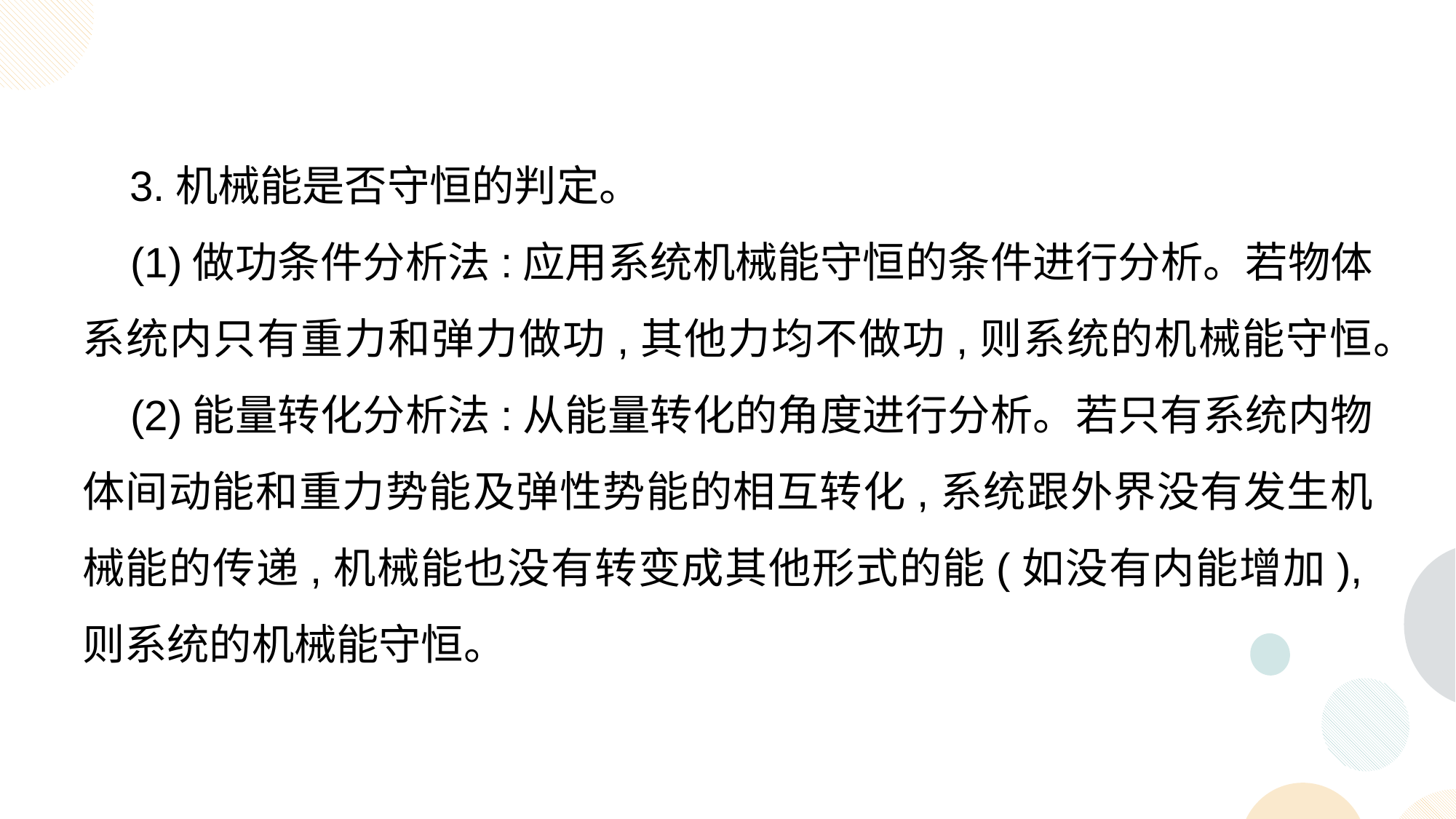

3.机械能是否守恒的判定。
    (1)做功条件分析法:应用系统机械能守恒的条件进行分析。若物体系统内只有重力和弹力做功,其他力均不做功,则系统的机械能守恒。
    (2)能量转化分析法:从能量转化的角度进行分析。若只有系统内物体间动能和重力势能及弹性势能的相互转化,系统跟外界没有发生机械能的传递,机械能也没有转变成其他形式的能(如没有内能增加),则系统的机械能守恒。